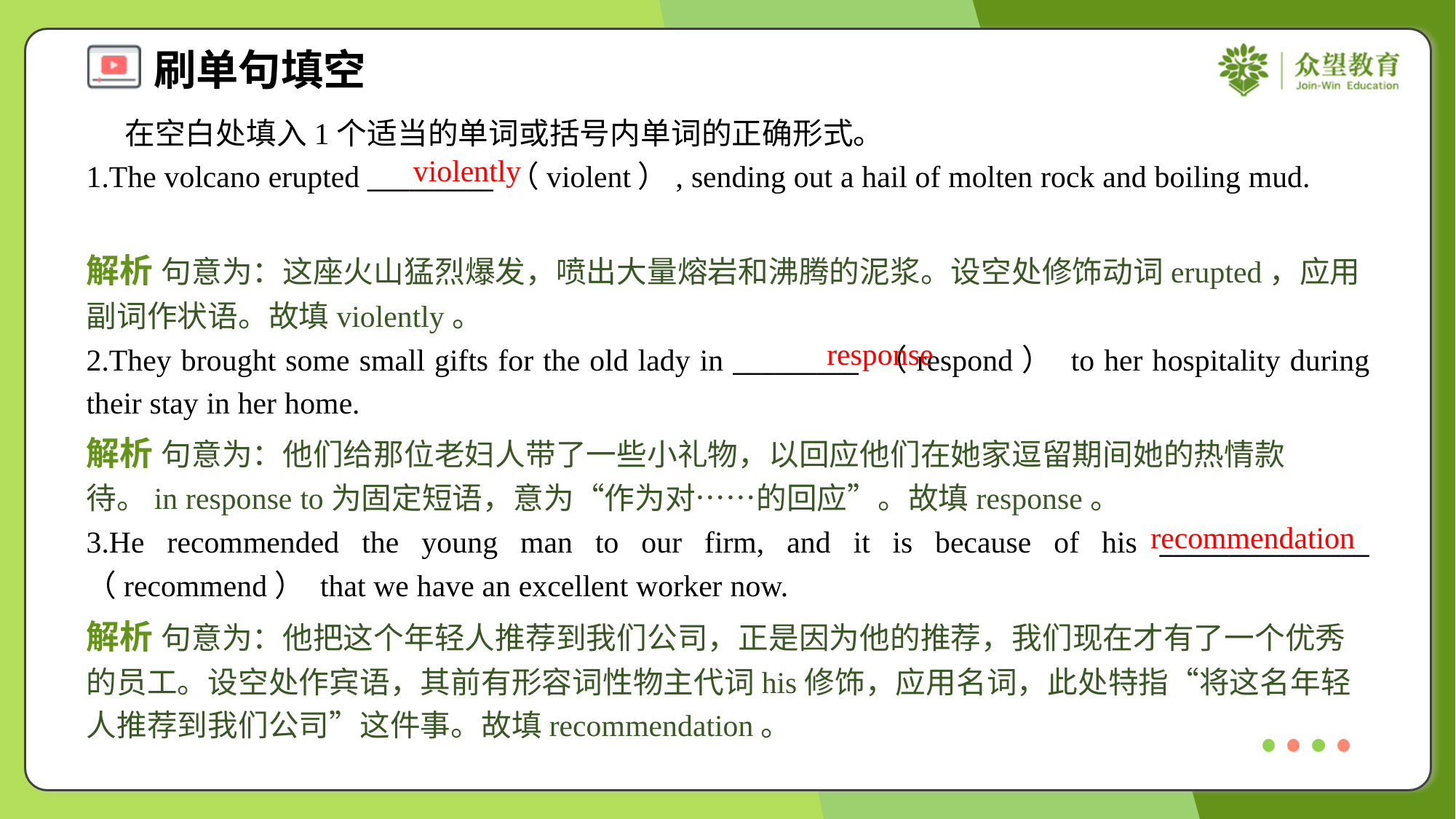

在空白处填入1个适当的单词或括号内单词的正确形式。
1.The volcano erupted _________ （violent）, sending out a hail of molten rock and boiling mud.
violently
解析 句意为：这座火山猛烈爆发，喷出大量熔岩和沸腾的泥浆。设空处修饰动词erupted，应用副词作状语。故填violently。
response
2.They brought some small gifts for the old lady in _________ （respond） to her hospitality during their stay in her home.
解析 句意为：他们给那位老妇人带了一些小礼物，以回应他们在她家逗留期间她的热情款待。in response to为固定短语，意为“作为对……的回应”。故填response。
recommendation
3.He recommended the young man to our firm, and it is because of his _______________ （recommend） that we have an excellent worker now.
解析 句意为：他把这个年轻人推荐到我们公司，正是因为他的推荐，我们现在才有了一个优秀的员工。设空处作宾语，其前有形容词性物主代词his修饰，应用名词，此处特指“将这名年轻人推荐到我们公司”这件事。故填recommendation。